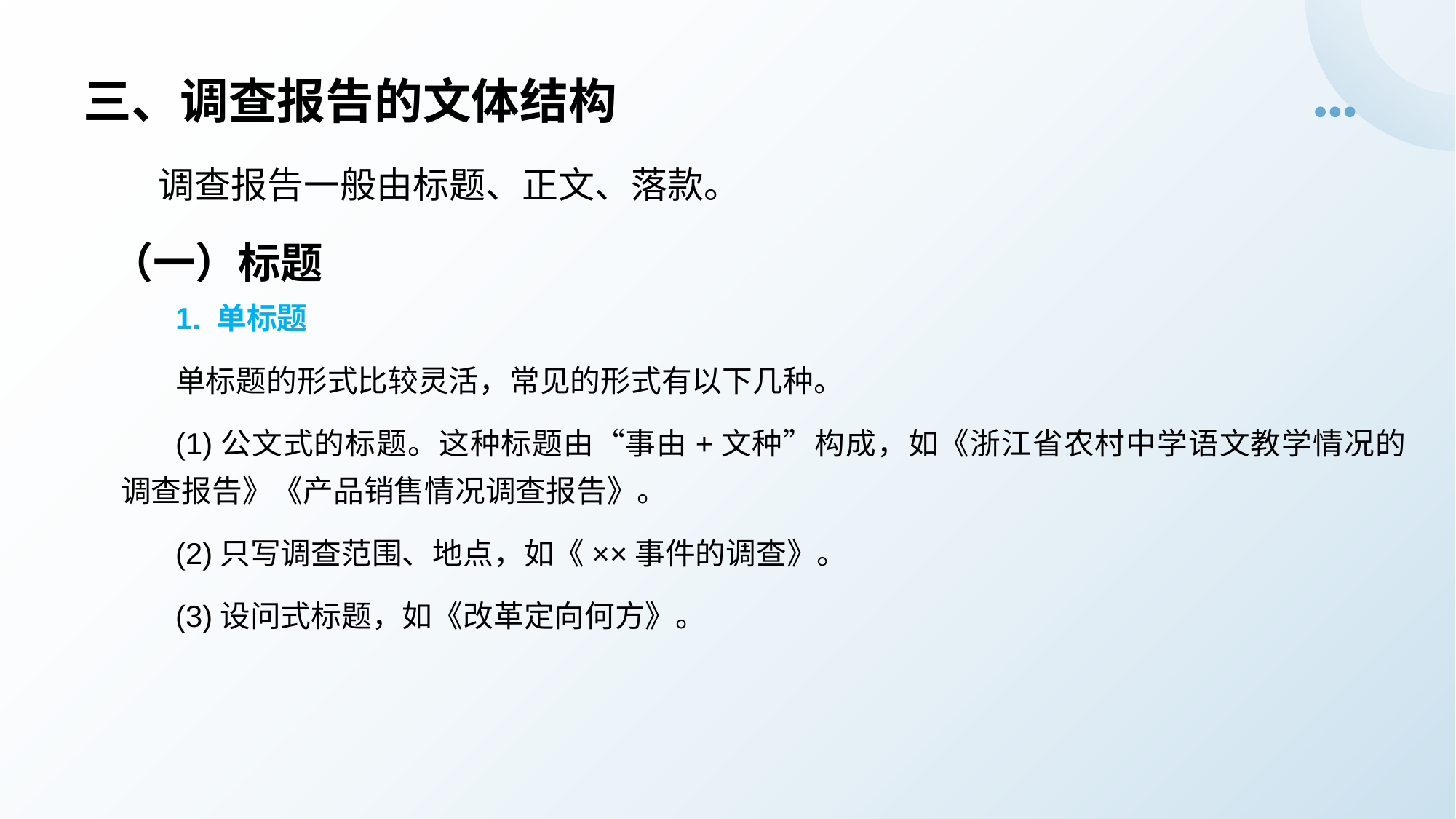

# 三、调查报告的文体结构
调查报告一般由标题、正文、落款。
（一）标题
1. 单标题
单标题的形式比较灵活，常见的形式有以下几种。
(1)公文式的标题。这种标题由“事由+文种”构成，如《浙江省农村中学语文教学情况的调查报告》《产品销售情况调查报告》。
(2)只写调查范围、地点，如《××事件的调查》。
(3)设问式标题，如《改革定向何方》。